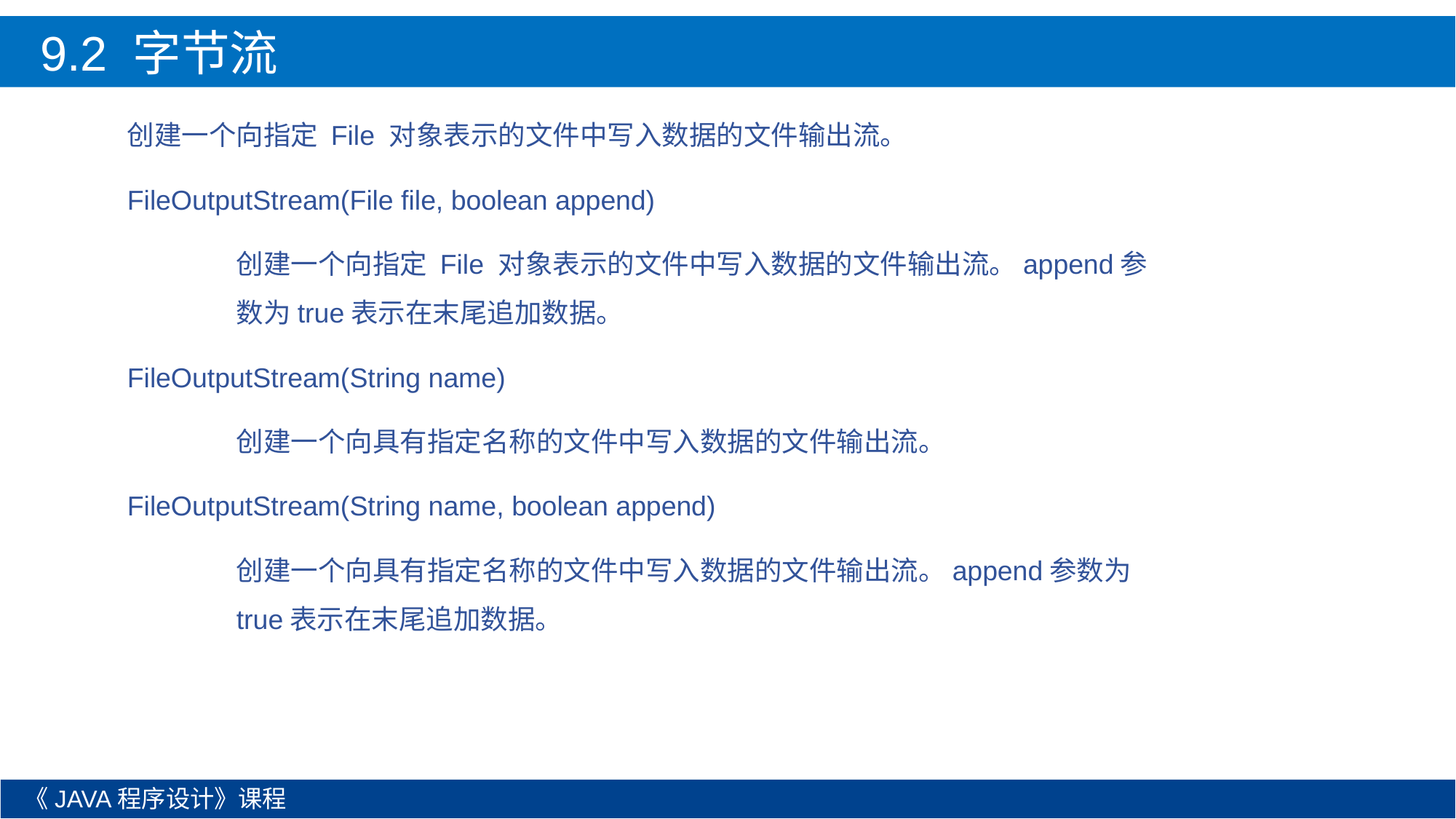

9.2 字节流
创建一个向指定 File 对象表示的文件中写入数据的文件输出流。
FileOutputStream(File file, boolean append)
	创建一个向指定 File 对象表示的文件中写入数据的文件输出流。append参		数为true表示在末尾追加数据。
FileOutputStream(String name)
	创建一个向具有指定名称的文件中写入数据的文件输出流。
FileOutputStream(String name, boolean append)
	创建一个向具有指定名称的文件中写入数据的文件输出流。append参数为		true表示在末尾追加数据。
《JAVA程序设计》课程